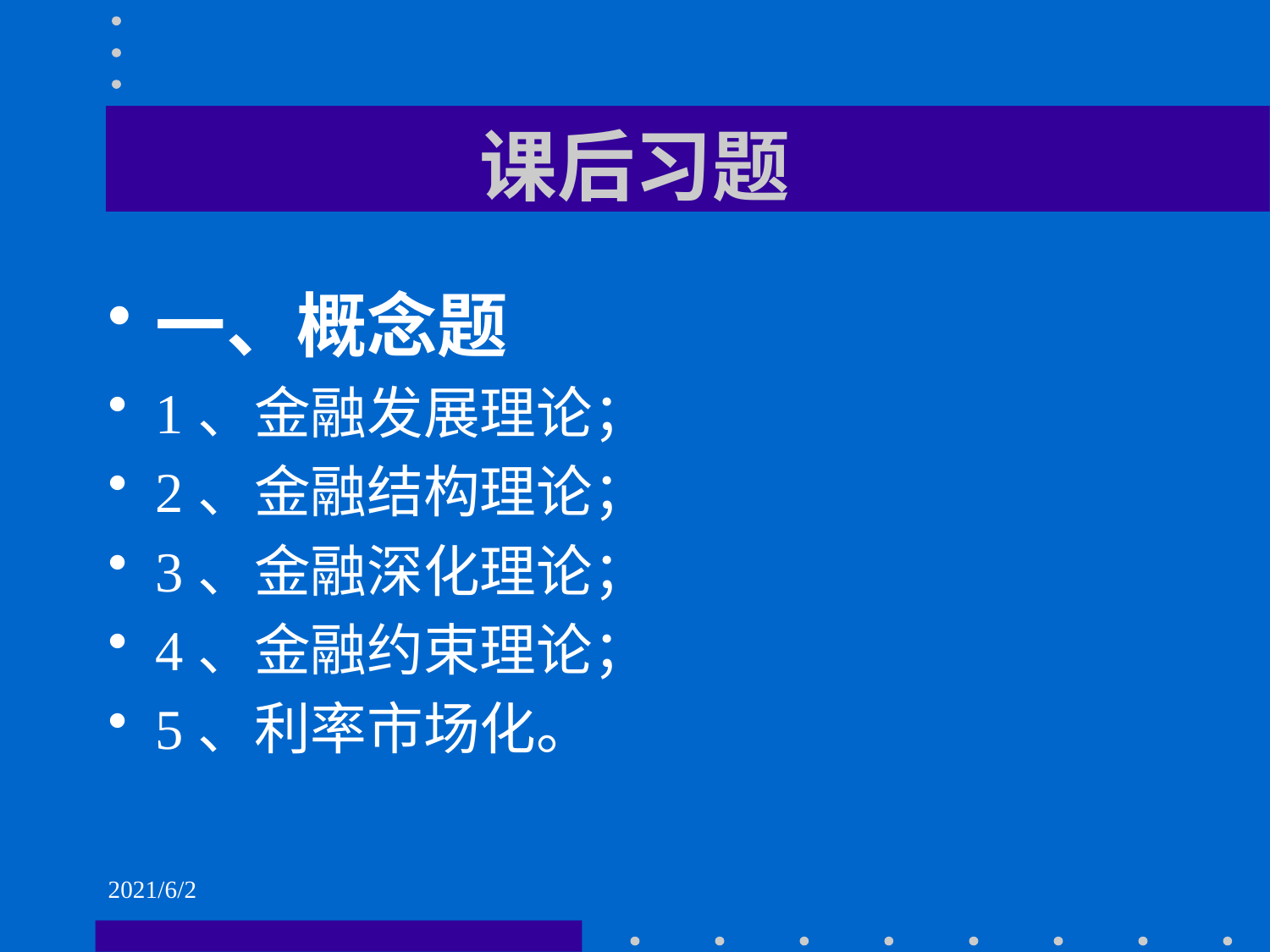

# 课后习题
一、概念题
1、金融发展理论；
2、金融结构理论；
3、金融深化理论；
4、金融约束理论；
5、利率市场化。
2021/6/2